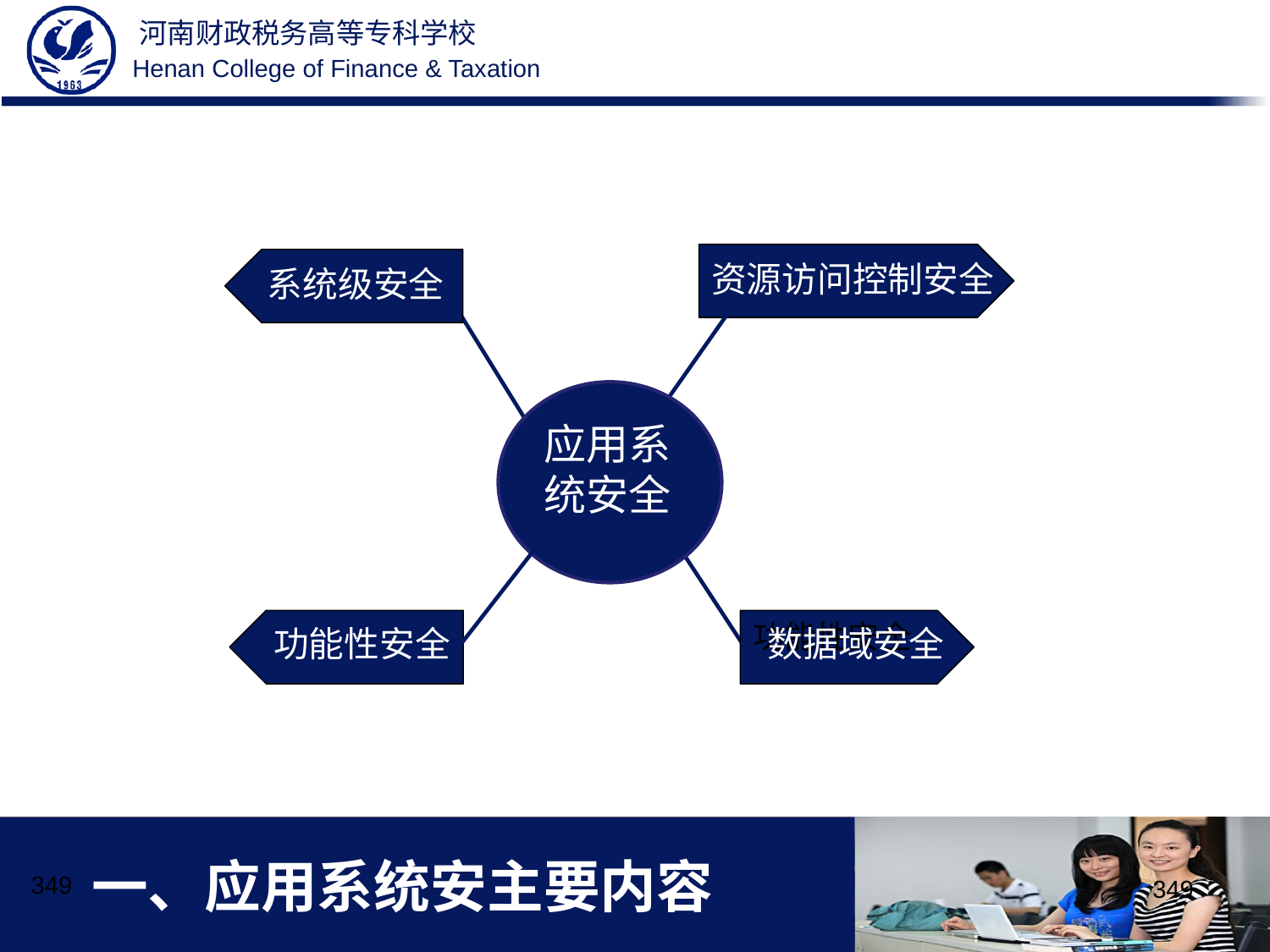

资源访问控制安全
系统级安全

应用系统安全
学科专业

数据域安全

功能性安全
功能性安全
数据域安全
# 一、应用系统安主要内容
349
349